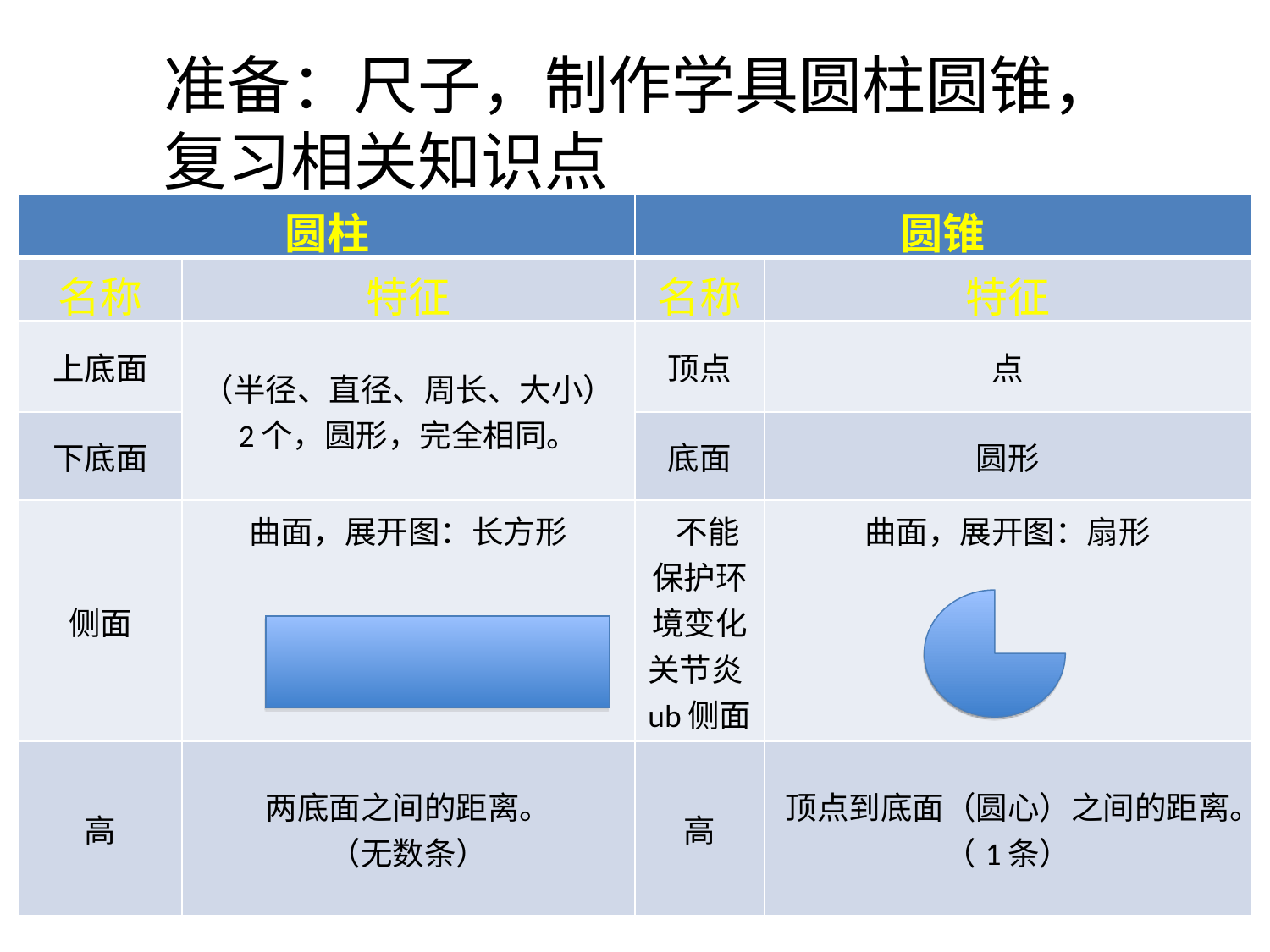

准备：尺子，制作学具圆柱圆锥，
复习相关知识点
| 圆柱 |  | 圆锥 |  |
| --- | --- | --- | --- |
| 名称 | 特征 | 名称 | 特征 |
| 上底面 | （半径、直径、周长、大小） 2个，圆形，完全相同。 | 顶点 | 点 |
| 下底面 |  | 底面 | 圆形 |
| 侧面 | 曲面，展开图：长方形 | 不能保护环境变化关节炎ub侧面 | 曲面，展开图：扇形 |
| 高 | 两底面之间的距离。 （无数条） | 高 | 顶点到底面（圆心）之间的距离。 （1条） |